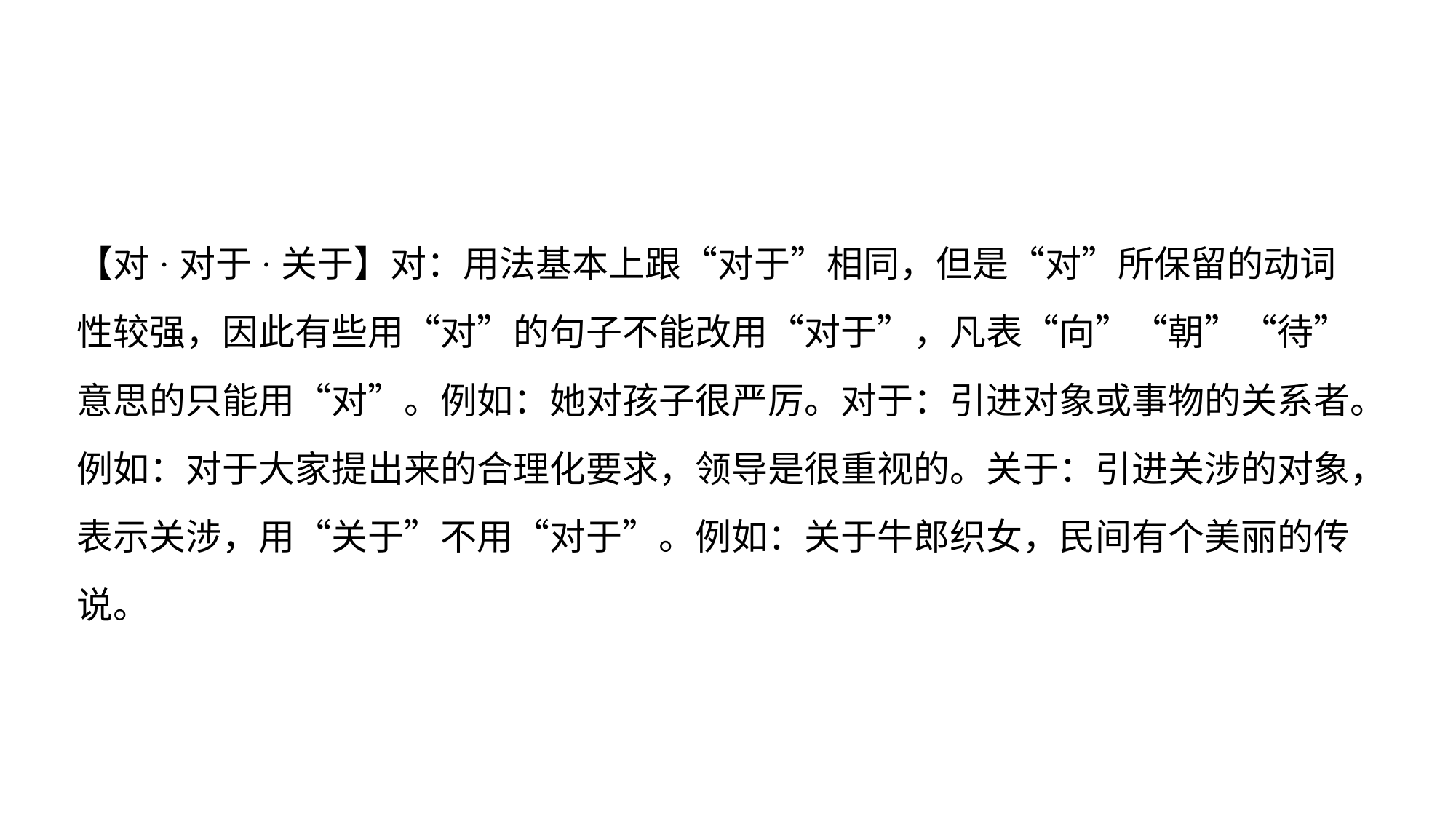

【对·对于·关于】对：用法基本上跟“对于”相同，但是“对”所保留的动词性较强，因此有些用“对”的句子不能改用“对于”，凡表“向”“朝”“待”意思的只能用“对”。例如：她对孩子很严厉。对于：引进对象或事物的关系者。例如：对于大家提出来的合理化要求，领导是很重视的。关于：引进关涉的对象，表示关涉，用“关于”不用“对于”。例如：关于牛郎织女，民间有个美丽的传说。